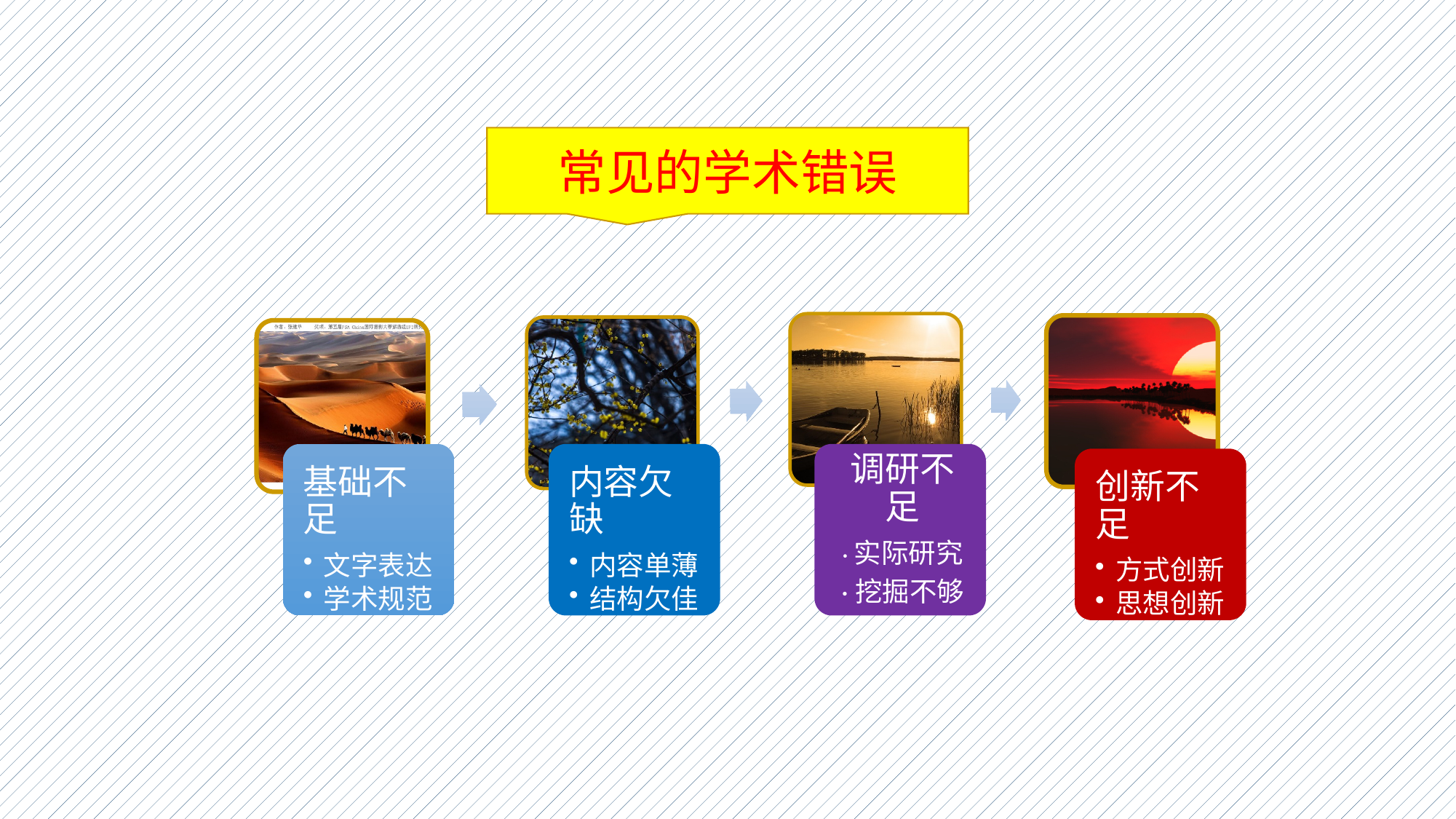

常见的学术错误
基础不足
文字表达
学术规范

内容欠缺
内容单薄
结构欠佳

调研不足
·实际研究
·挖掘不够

创新不足
方式创新
思想创新